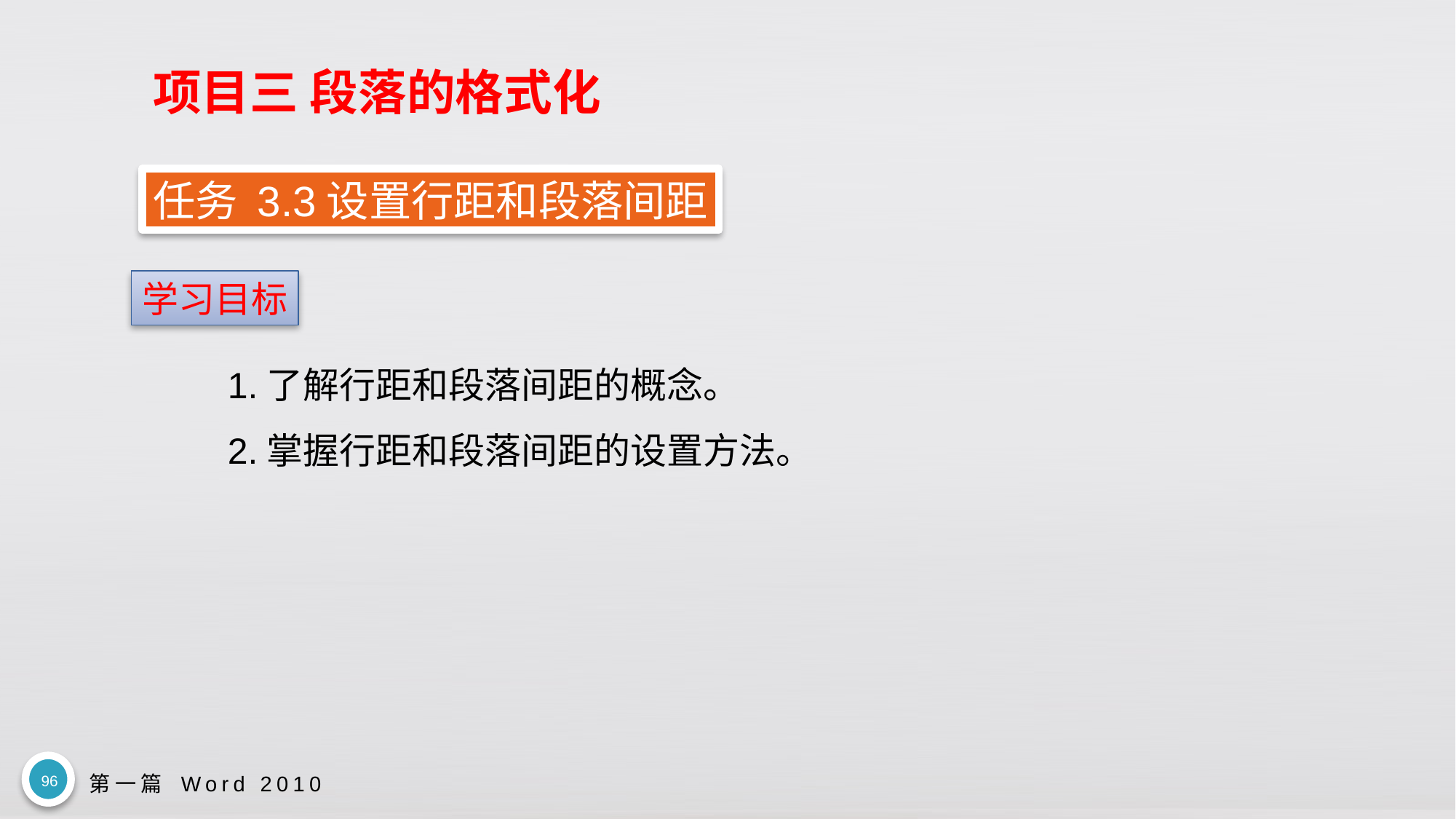

# 项目三 段落的格式化
任务 3.3设置行距和段落间距
学习目标
1.了解行距和段落间距的概念。
2.掌握行距和段落间距的设置方法。
96